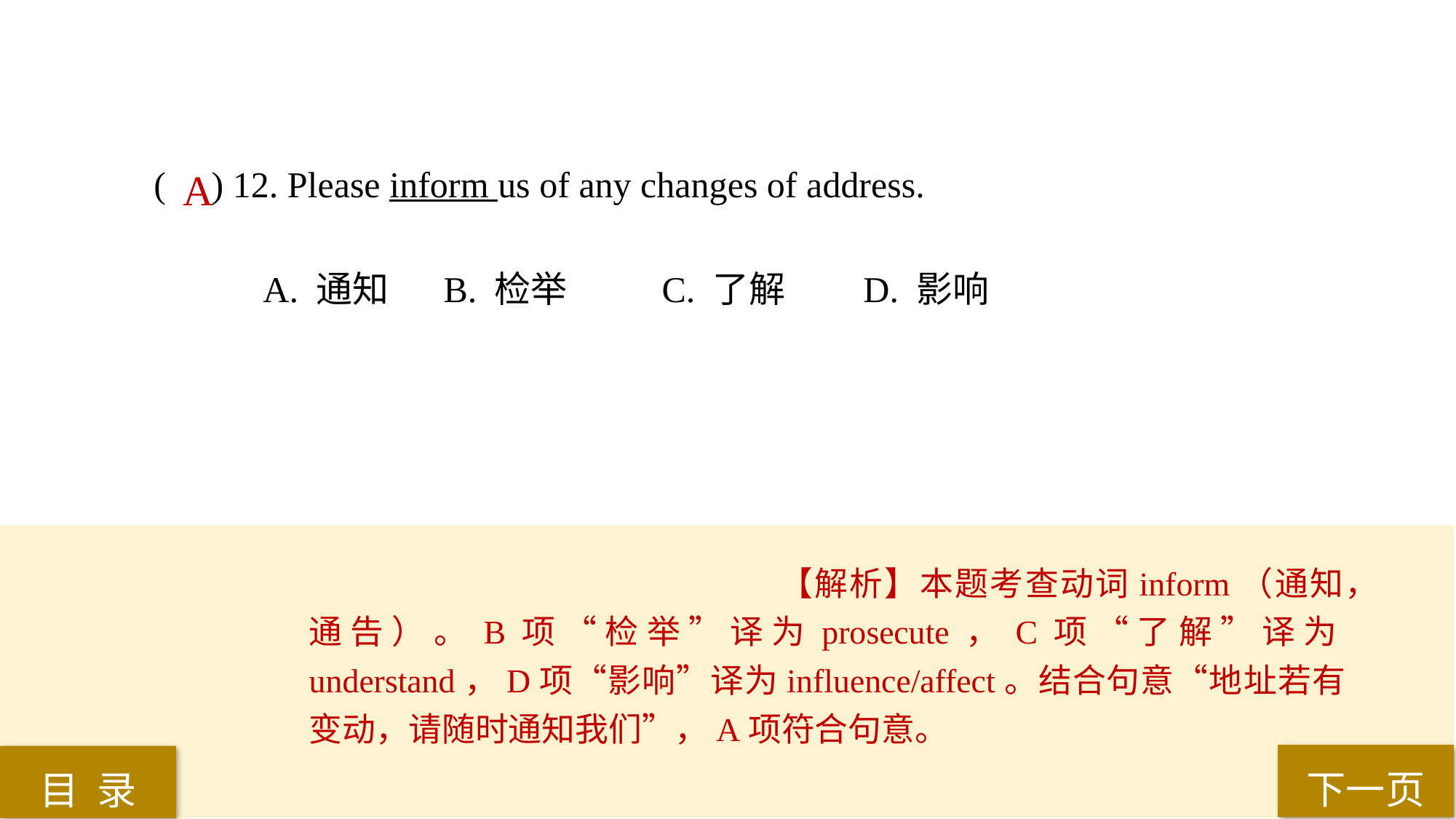

(     ) 12. Please inform us of any changes of address.

A. 通知	 B. 检举	 C. 了解 	D. 影响
A
【解析】本题考查动词inform（通知，通告）。B项“检举”译为prosecute，C项“了解”译为understand，D项“影响”译为influence/affect。结合句意“地址若有变动，请随时通知我们”，A项符合句意。